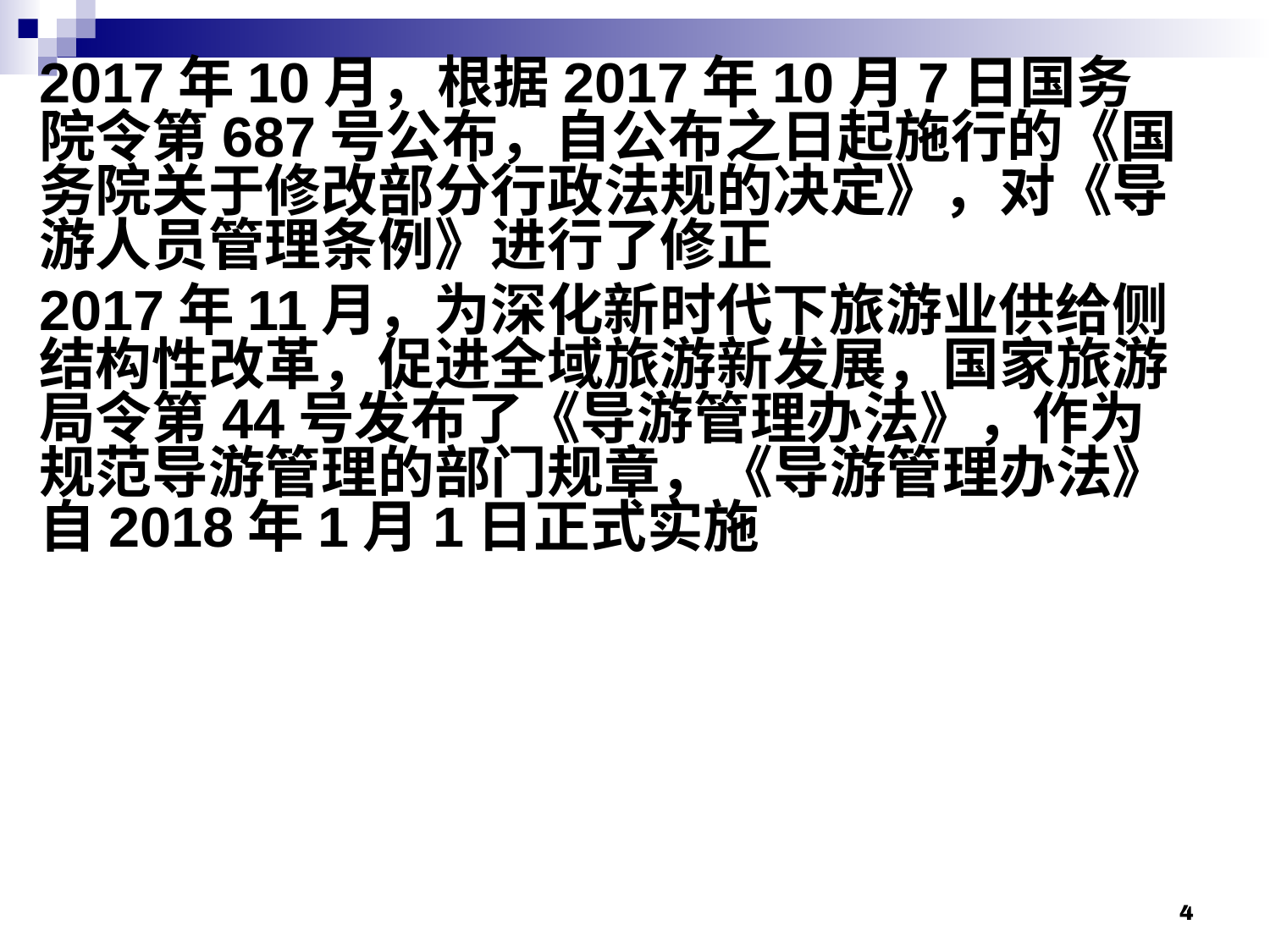

2017年10月，根据2017年10月7日国务院令第687号公布，自公布之日起施行的《国务院关于修改部分行政法规的决定》，对《导游人员管理条例》进行了修正
2017年11月，为深化新时代下旅游业供给侧结构性改革，促进全域旅游新发展，国家旅游局令第44号发布了《导游管理办法》，作为规范导游管理的部门规章，《导游管理办法》自2018年1月1日正式实施

4